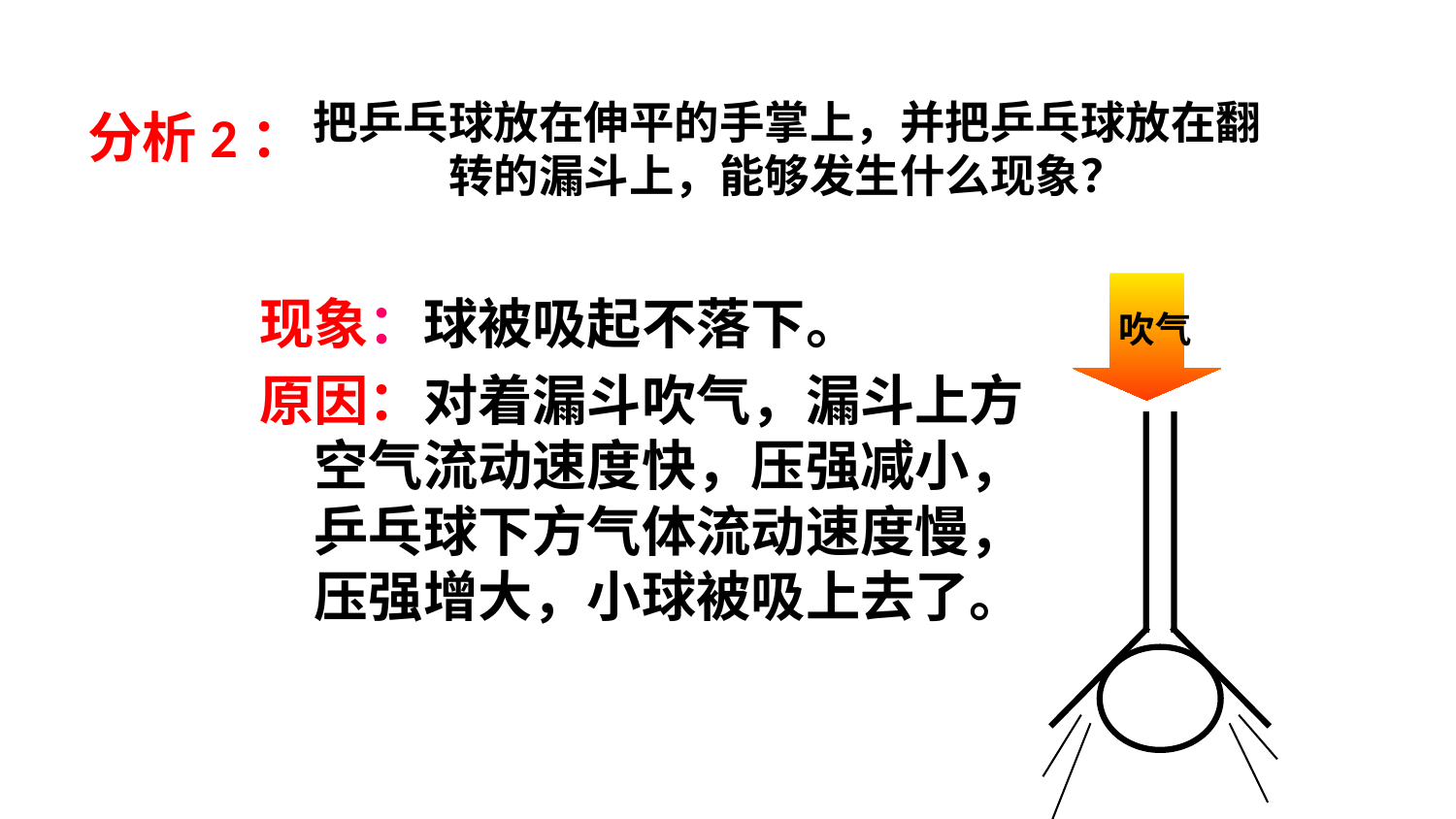

# 把乒乓球放在伸平的手掌上，并把乒乓球放在翻 转的漏斗上，能够发生什么现象？
分析2：
 吹气
现象：球被吸起不落下。
原因：对着漏斗吹气，漏斗上方空气流动速度快，压强减小，乒乓球下方气体流动速度慢，压强增大，小球被吸上去了。